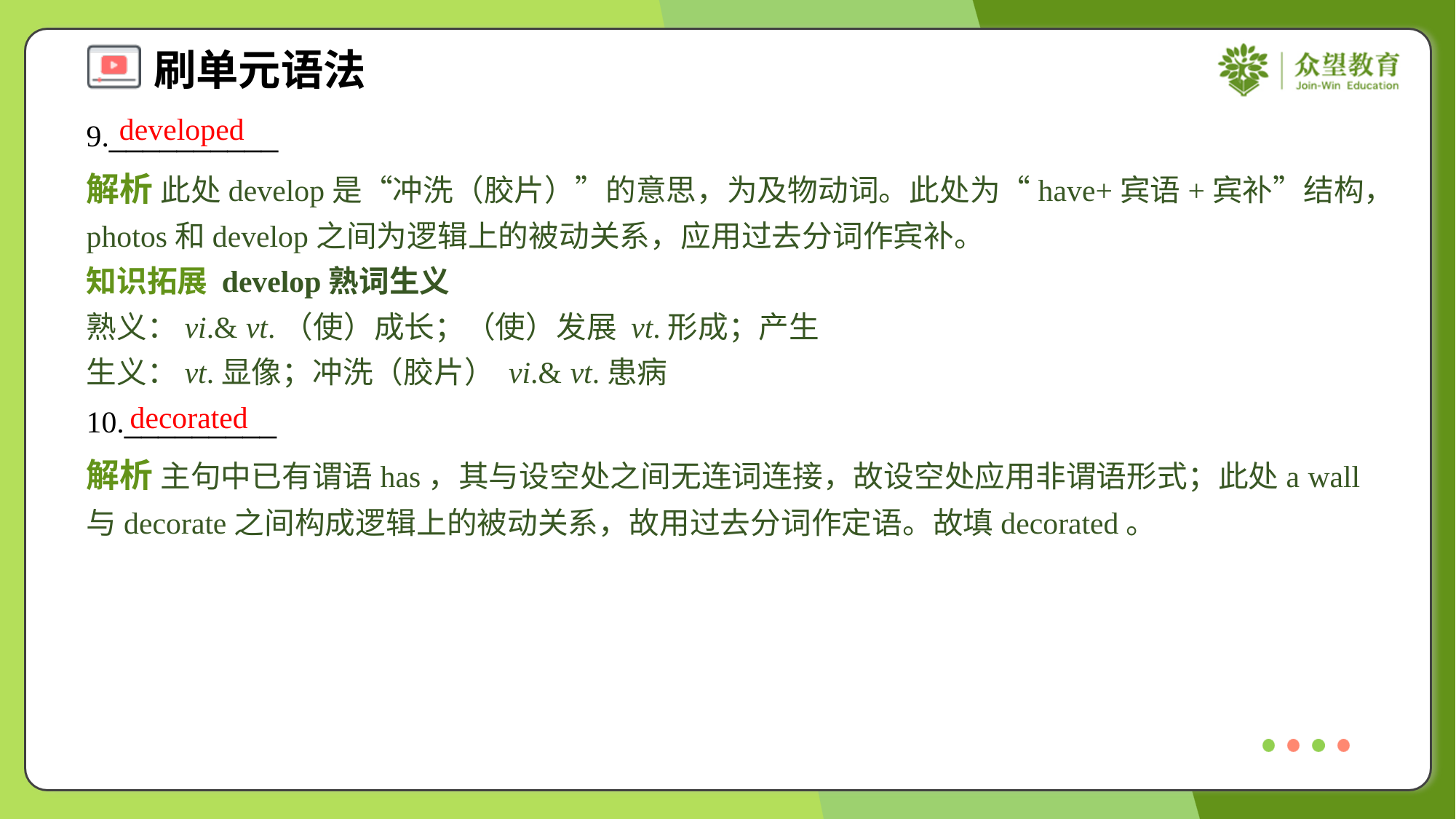

developed
9.__________
解析 此处develop是“冲洗（胶片）”的意思，为及物动词。此处为“have+宾语+宾补”结构，photos和develop之间为逻辑上的被动关系，应用过去分词作宾补。
知识拓展 develop熟词生义
熟义：vi.& vt.（使）成长；（使）发展 vt.形成；产生
生义：vt.显像；冲洗（胶片） vi.& vt.患病
decorated
10._________
解析 主句中已有谓语has，其与设空处之间无连词连接，故设空处应用非谓语形式；此处a wall与decorate之间构成逻辑上的被动关系，故用过去分词作定语。故填decorated。